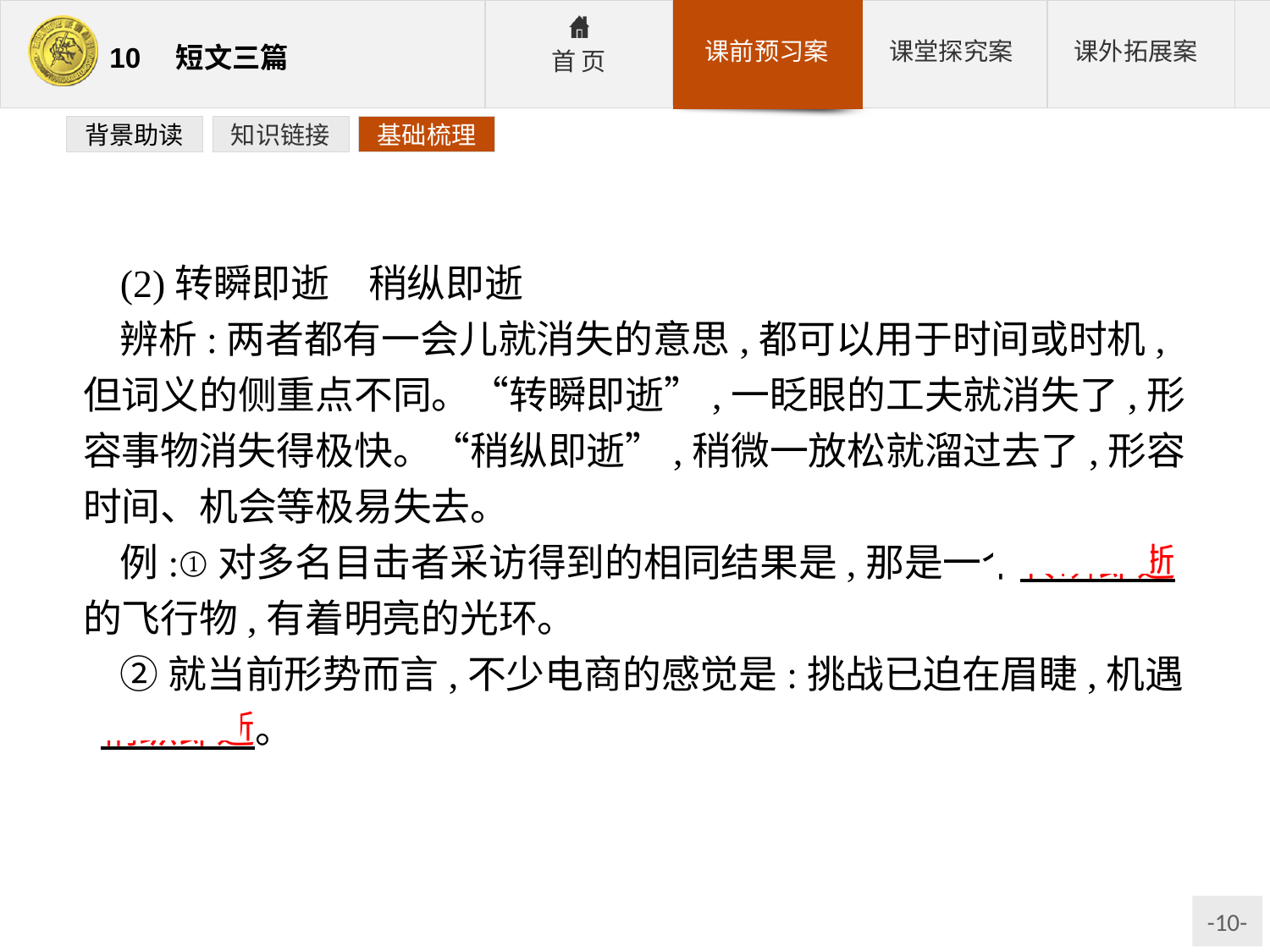

背景助读
知识链接
基础梳理
(2)转瞬即逝　稍纵即逝
辨析:两者都有一会儿就消失的意思,都可以用于时间或时机,但词义的侧重点不同。“转瞬即逝”,一眨眼的工夫就消失了,形容事物消失得极快。“稍纵即逝”,稍微一放松就溜过去了,形容时间、机会等极易失去。
例:①对多名目击者采访得到的相同结果是,那是一个转瞬即逝的飞行物,有着明亮的光环。
②就当前形势而言,不少电商的感觉是:挑战已迫在眉睫,机遇   稍纵即逝。